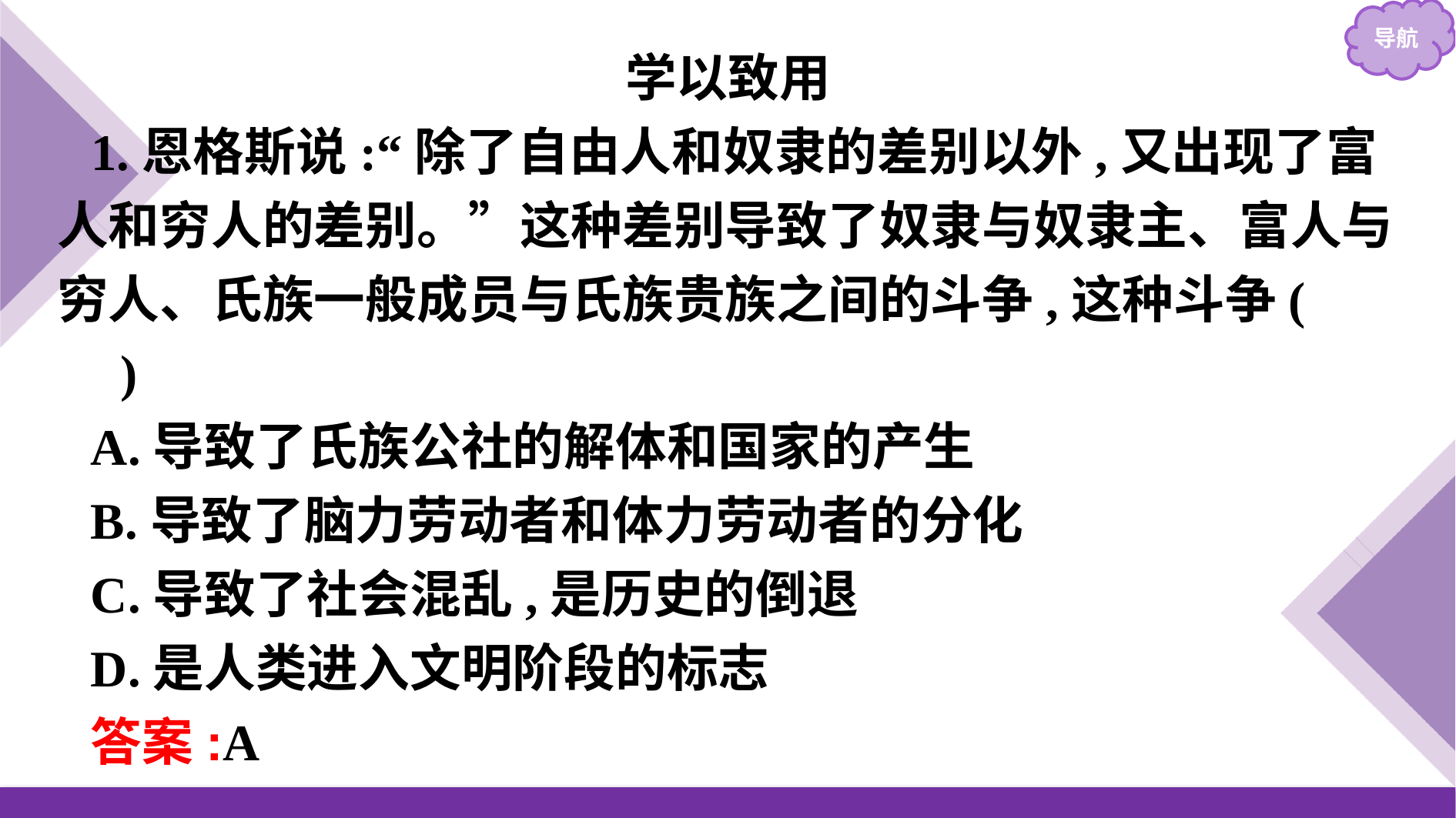

学以致用
1.恩格斯说:“除了自由人和奴隶的差别以外,又出现了富人和穷人的差别。”这种差别导致了奴隶与奴隶主、富人与穷人、氏族一般成员与氏族贵族之间的斗争,这种斗争(　　)
A.导致了氏族公社的解体和国家的产生
B.导致了脑力劳动者和体力劳动者的分化
C.导致了社会混乱,是历史的倒退
D.是人类进入文明阶段的标志
答案:A